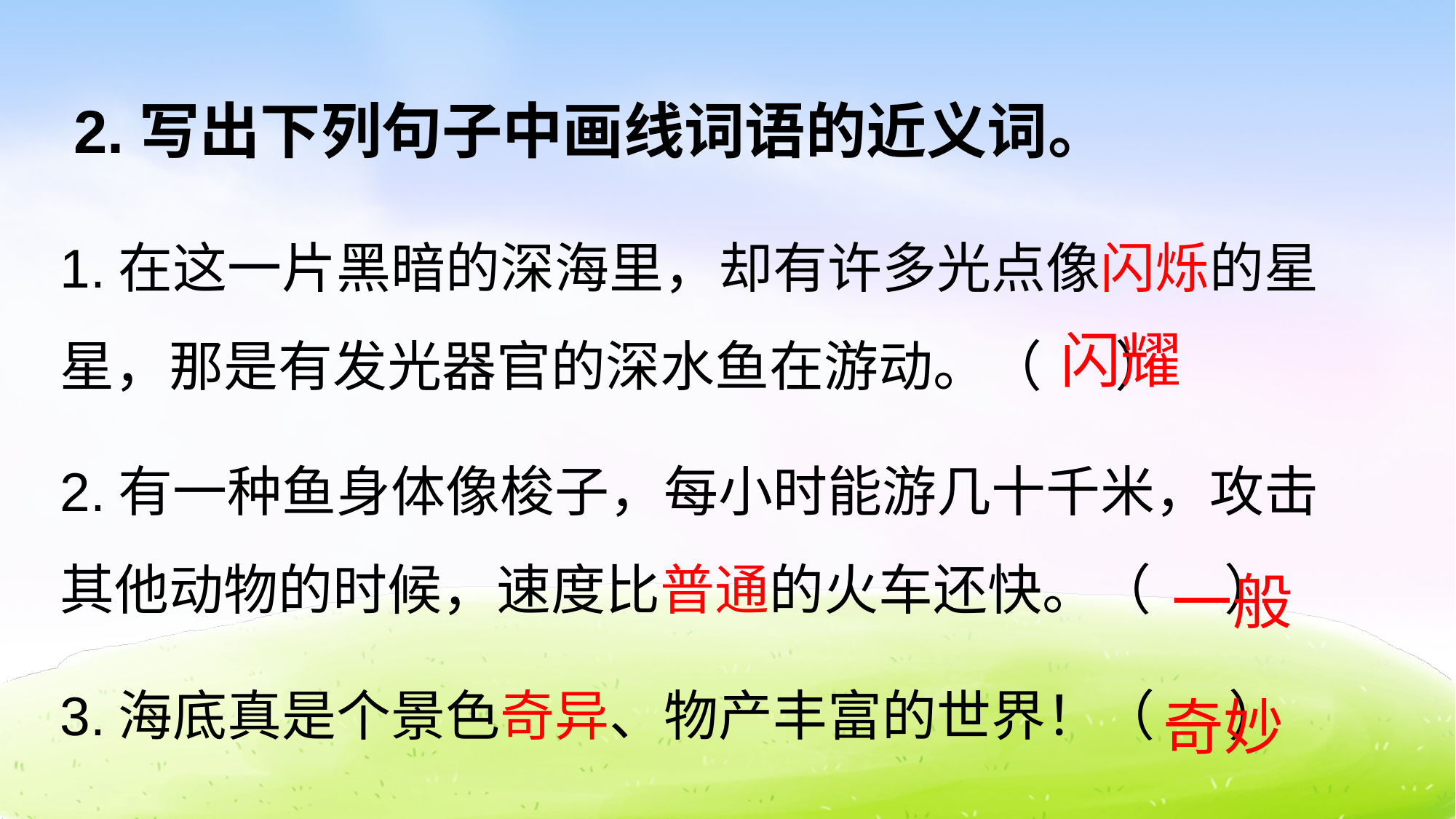

2.写出下列句子中画线词语的近义词。
1.在这一片黑暗的深海里，却有许多光点像闪烁的星星，那是有发光器官的深水鱼在游动。（      ）
2.有一种鱼身体像梭子，每小时能游几十千米，攻击其他动物的时候，速度比普通的火车还快。（      ）
3.海底真是个景色奇异、物产丰富的世界！（      ）
闪耀
一般
奇妙